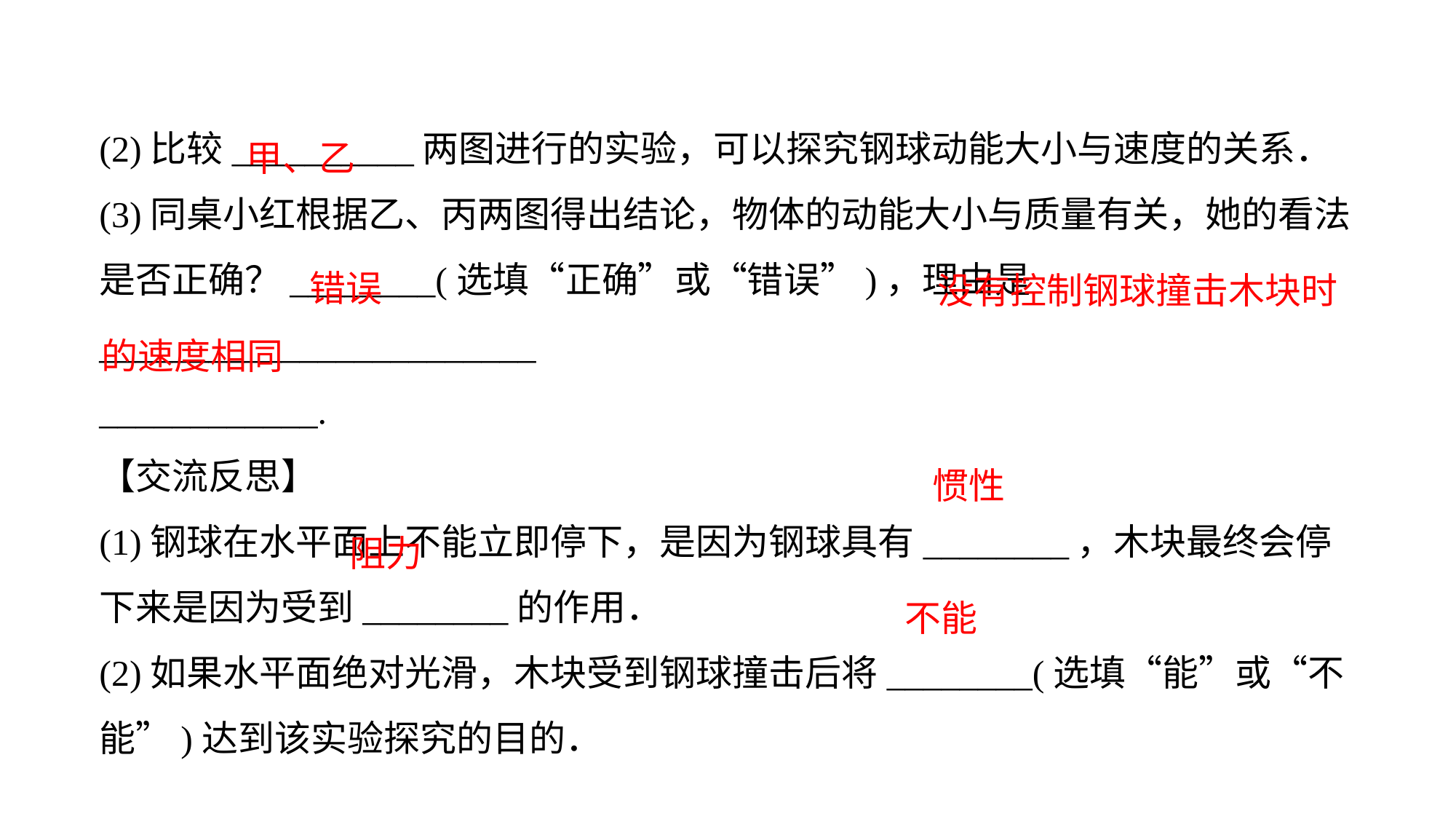

(2)比较__________两图进行的实验，可以探究钢球动能大小与速度的关系．(3)同桌小红根据乙、丙两图得出结论，物体的动能大小与质量有关，她的看法是否正确？________(选填“正确”或“错误”)，理由是________________________
____________.【交流反思】(1)钢球在水平面上不能立即停下，是因为钢球具有________，木块最终会停下来是因为受到________的作用．(2)如果水平面绝对光滑，木块受到钢球撞击后将________(选填“能”或“不能”)达到该实验探究的目的．
甲、乙
                                                                                                     没有控制钢球撞击木块时的速度相同
错误
惯性
阻力
不能